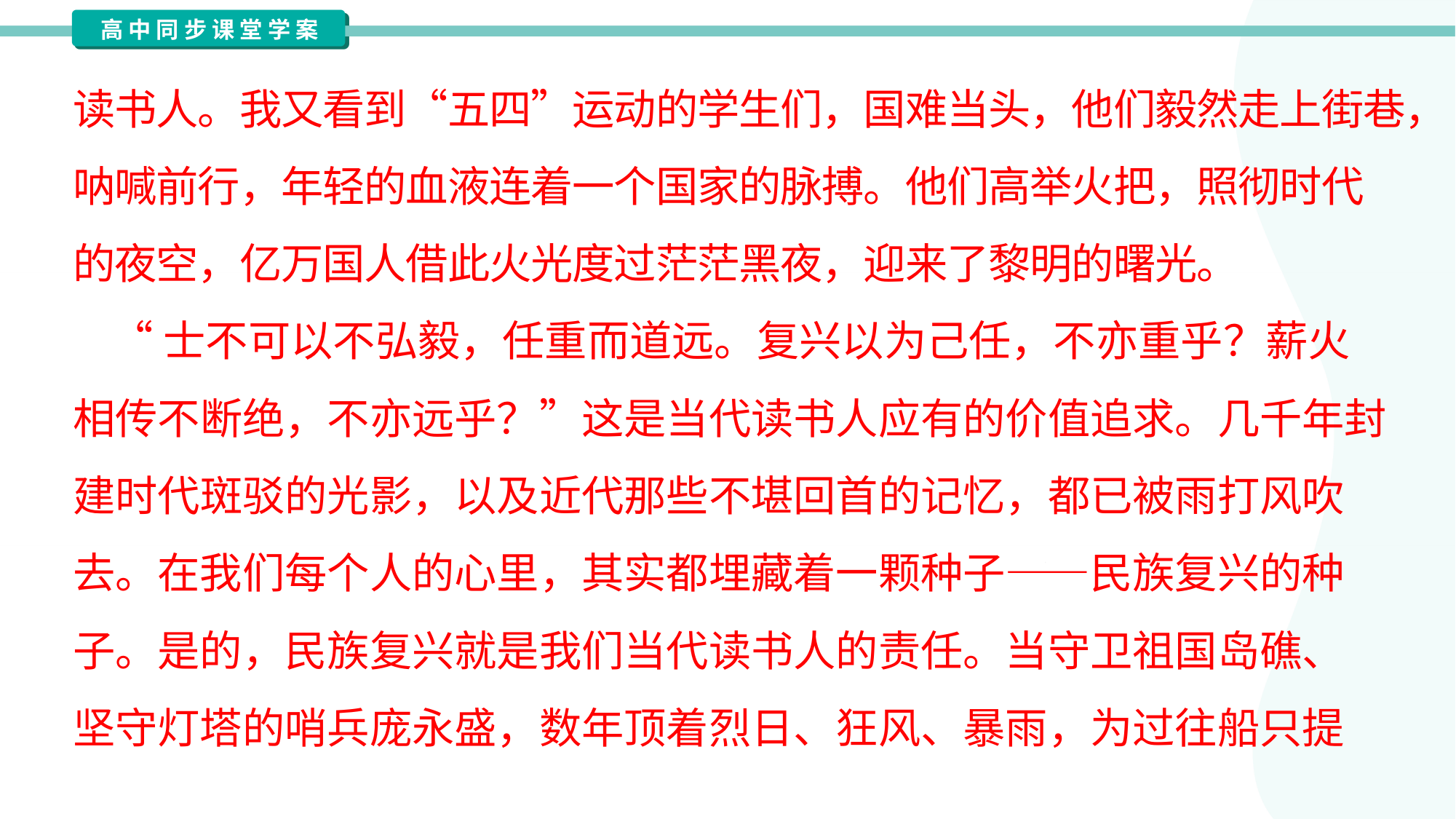

读书人。我又看到“五四”运动的学生们，国难当头，他们毅然走上街巷，
呐喊前行，年轻的血液连着一个国家的脉搏。他们高举火把，照彻时代
的夜空，亿万国人借此火光度过茫茫黑夜，迎来了黎明的曙光。
    “士不可以不弘毅，任重而道远。复兴以为己任，不亦重乎？薪火
相传不断绝，不亦远乎？”这是当代读书人应有的价值追求。几千年封
建时代斑驳的光影，以及近代那些不堪回首的记忆，都已被雨打风吹
去。在我们每个人的心里，其实都埋藏着一颗种子——民族复兴的种
子。是的，民族复兴就是我们当代读书人的责任。当守卫祖国岛礁、
坚守灯塔的哨兵庞永盛，数年顶着烈日、狂风、暴雨，为过往船只提